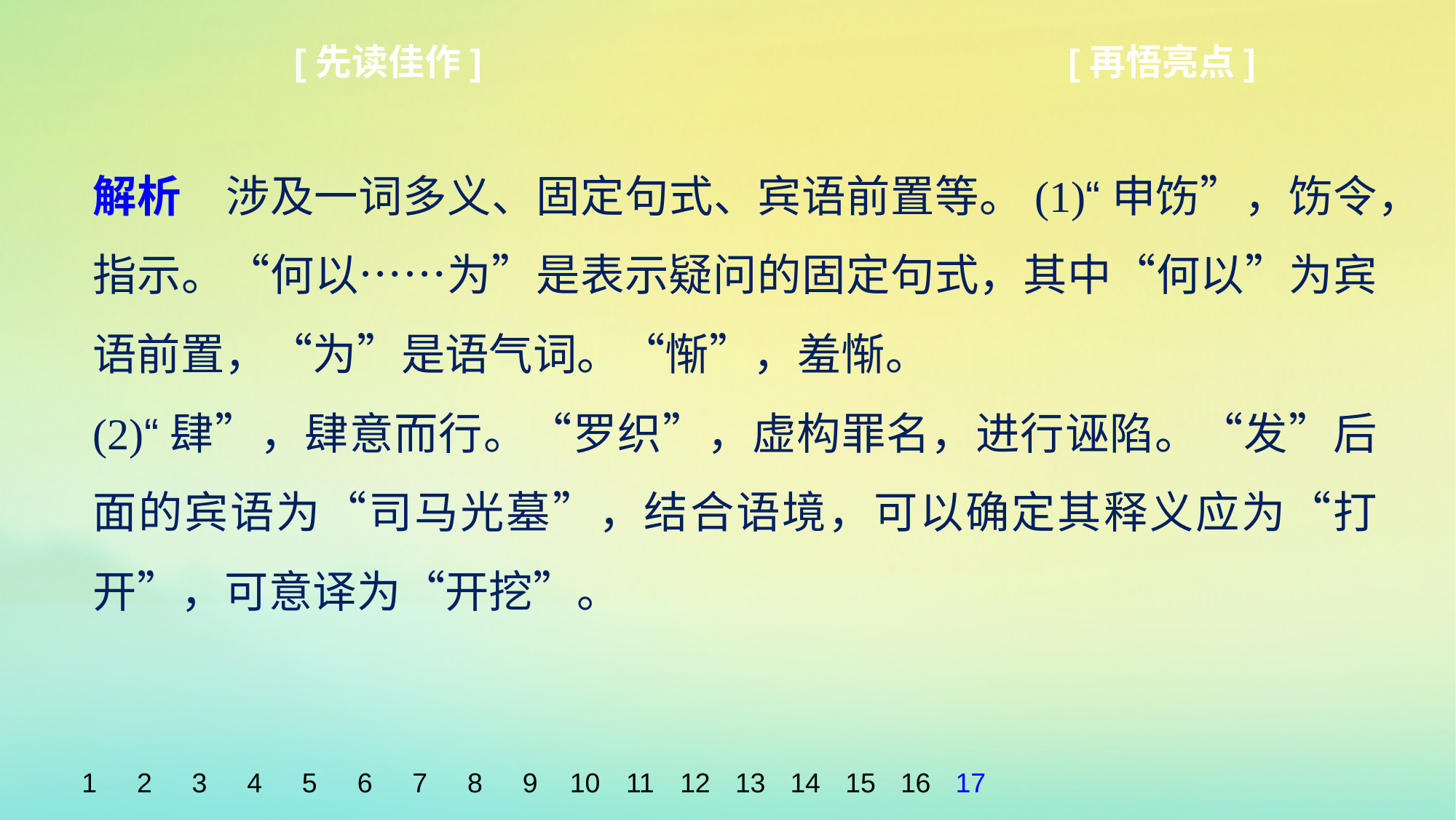

[先读佳作]
[再悟亮点]
解析　涉及一词多义、固定句式、宾语前置等。(1)“申饬”，饬令，指示。“何以……为”是表示疑问的固定句式，其中“何以”为宾语前置，“为”是语气词。“惭”，羞惭。
(2)“肆”，肆意而行。“罗织”，虚构罪名，进行诬陷。“发”后面的宾语为“司马光墓”，结合语境，可以确定其释义应为“打开”，可意译为“开挖”。
1
2
3
4
5
6
7
8
9
10
11
12
13
14
15
16
17